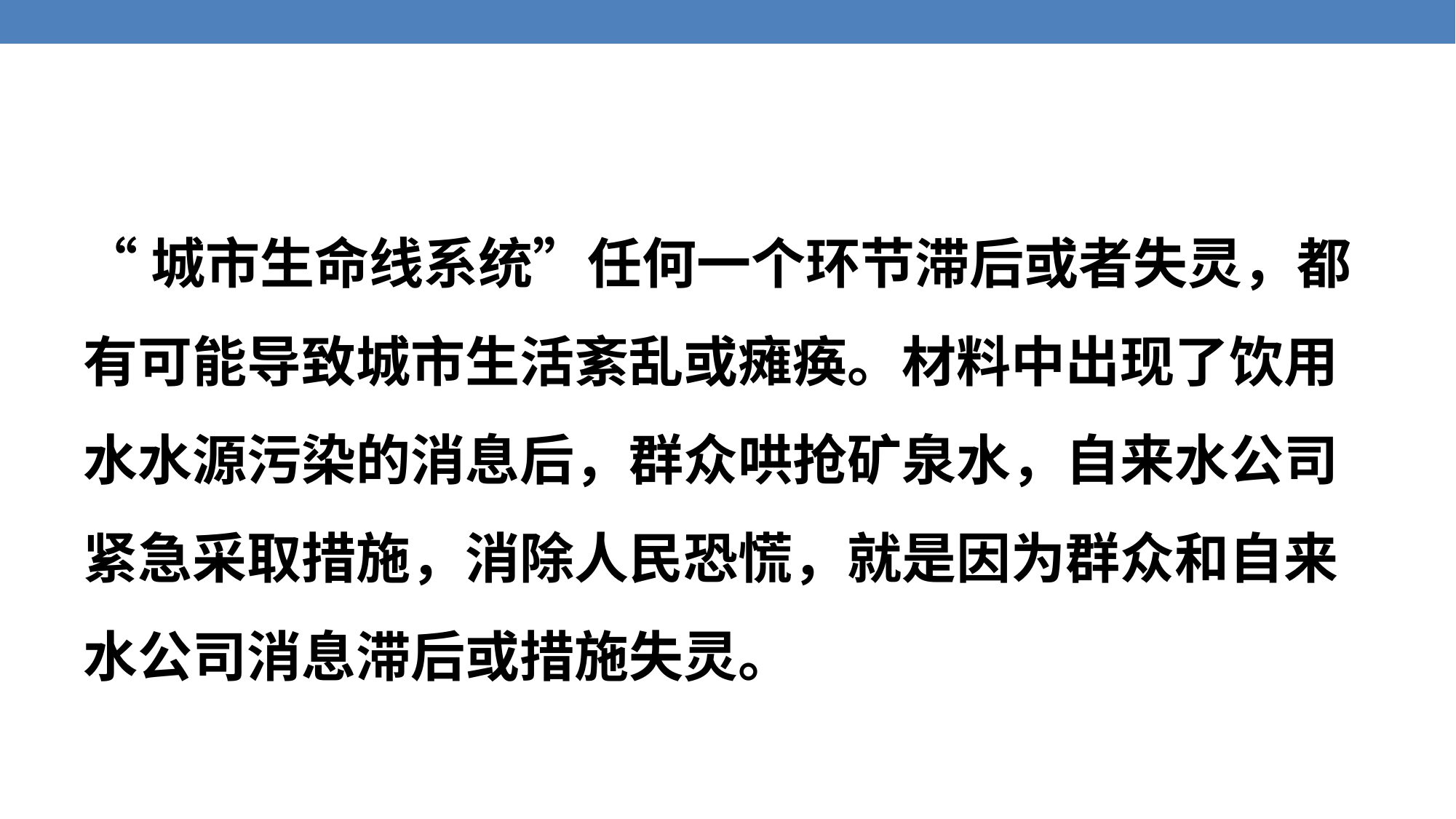

#
         中新网盐城2014年5月19日电：近日，江苏大丰市因被传自来水受到污染，市民涌向商场、超市抢购矿泉水，导致矿泉水一度脱销。记者19日采访了解到，目前当地自来水供水正常，官方已加强水源检测，做到每小时检测一次，暂未发现异常情况。
“城市生命线系统”任何一个环节滞后或者失灵，都有可能导致城市生活紊乱或瘫痪。材料中出现了饮用水水源污染的消息后，群众哄抢矿泉水，自来水公司紧急采取措施，消除人民恐慌，就是因为群众和自来水公司消息滞后或措施失灵。